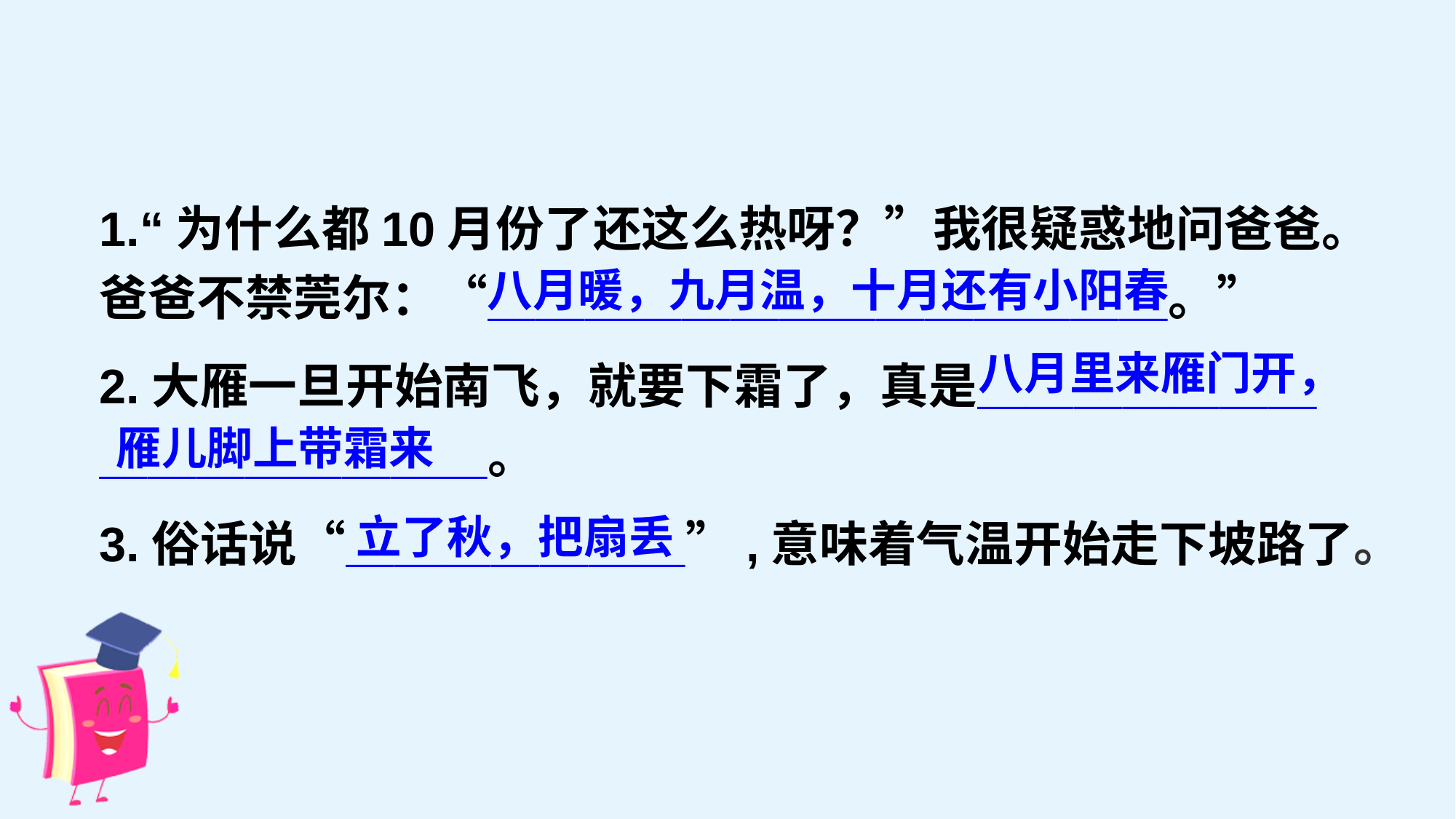

1.“为什么都10月份了还这么热呀？”我很疑惑地问爸爸。爸爸不禁莞尔：“＿＿＿＿＿＿＿＿＿＿＿＿＿＿。”
2.大雁一旦开始南飞，就要下霜了，真是＿＿＿＿＿＿＿＿＿＿＿＿＿＿＿。
3.俗话说“＿＿＿＿＿＿＿”,意味着气温开始走下坡路了。
八月暖，九月温，十月还有小阳春
八月里来雁门开，
雁儿脚上带霜来
立了秋，把扇丢